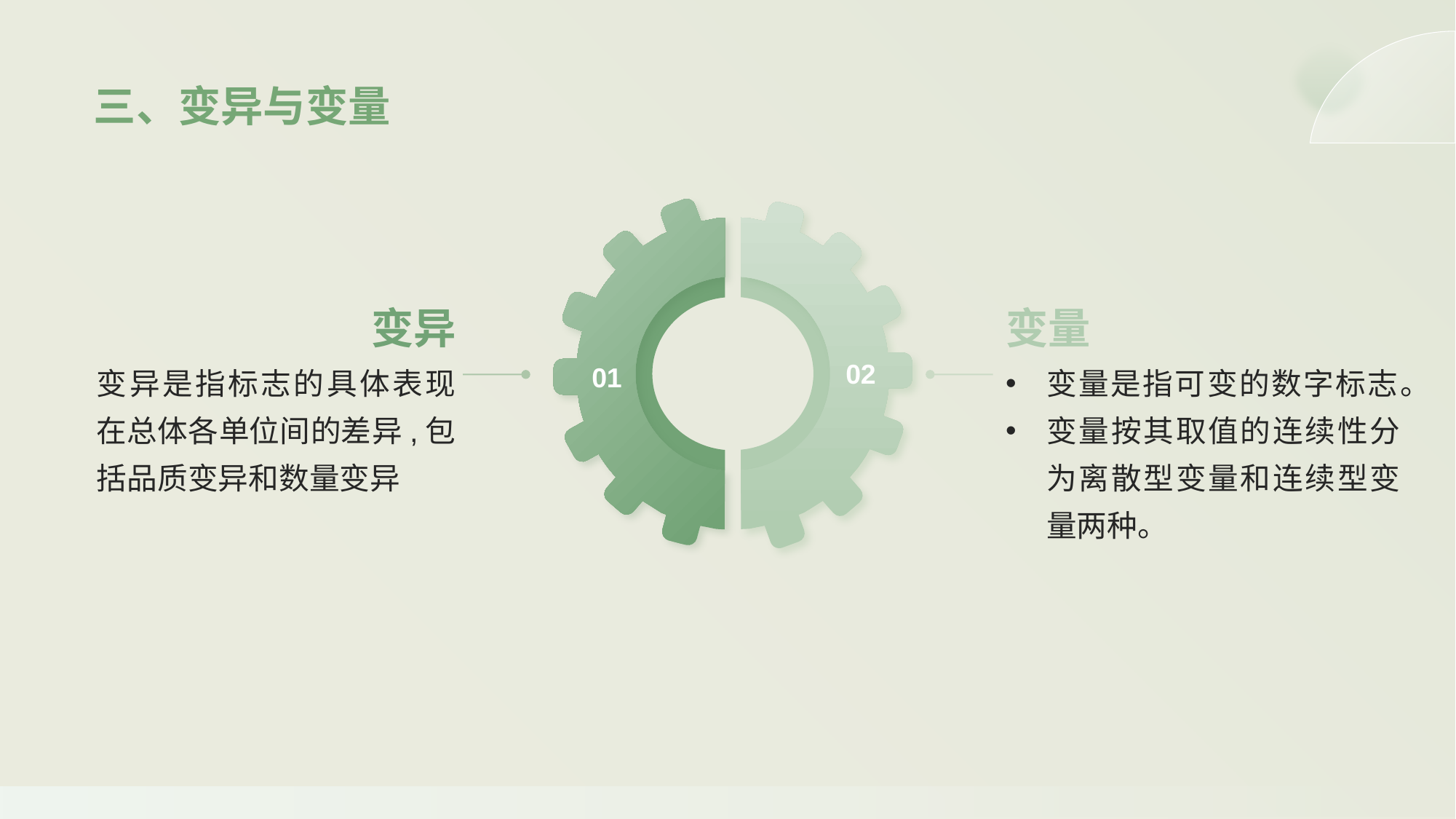

三、变异与变量
01
02

变异
变量
变异是指标志的具体表现在总体各单位间的差异,包括品质变异和数量变异
变量是指可变的数字标志。
变量按其取值的连续性分为离散型变量和连续型变量两种。